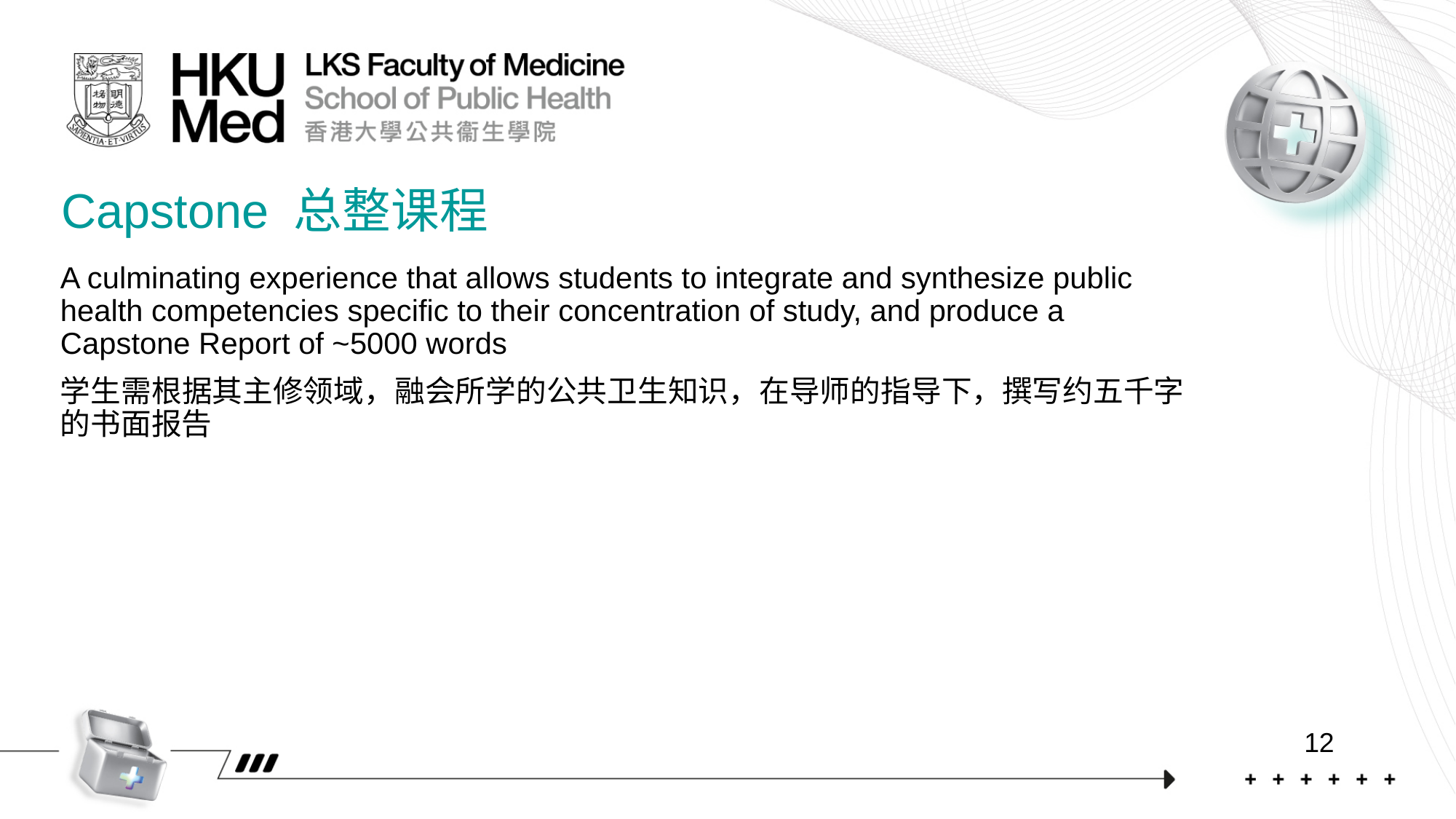

Capstone 总整课程
A culminating experience that allows students to integrate and synthesize public health competencies specific to their concentration of study, and produce a Capstone Report of ~5000 words
学生需根据其主修领域，融会所学的公共卫生知识，在导师的指导下，撰写约五千字的书面报告
12